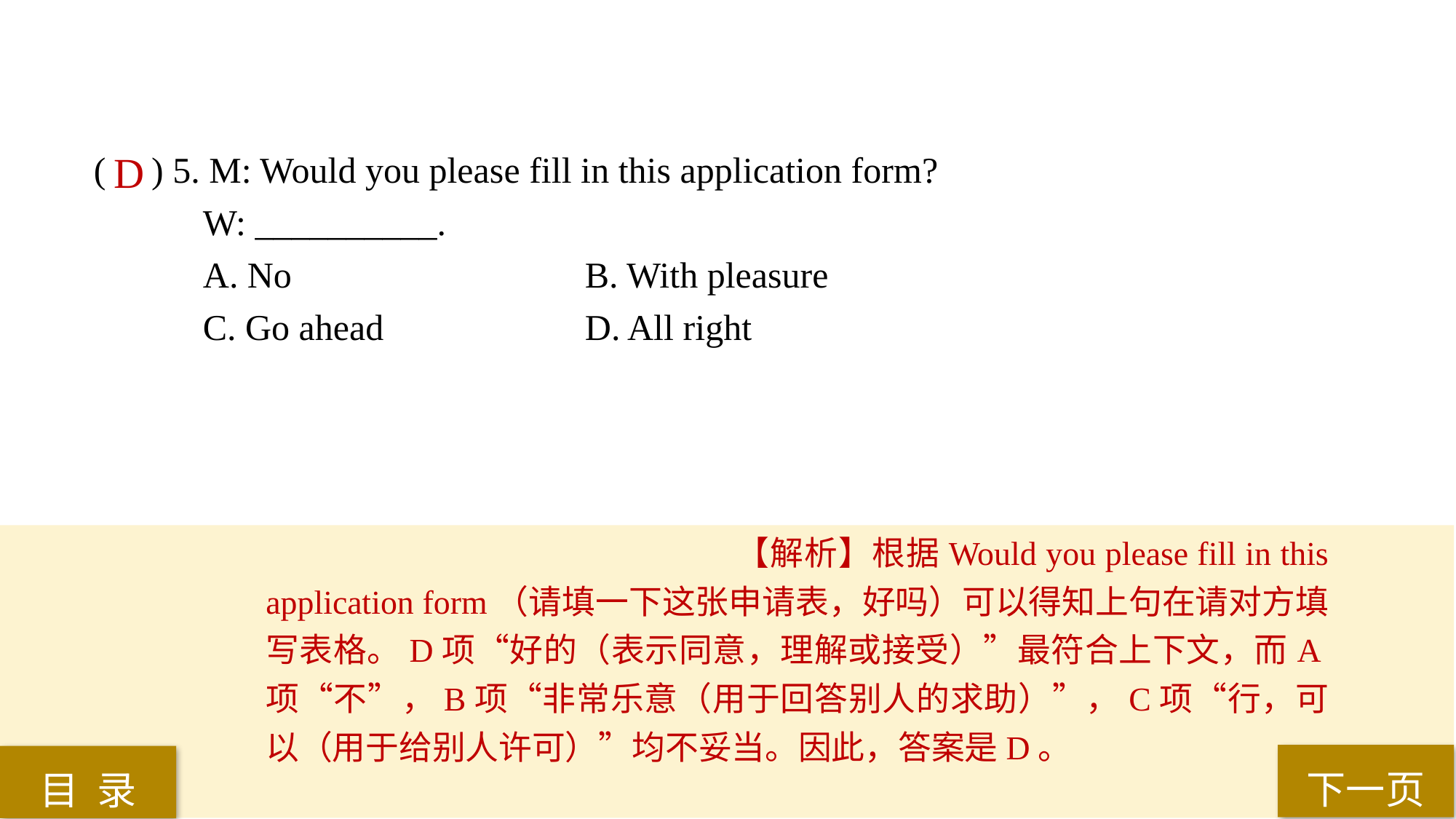

(     ) 5. M: Would you please fill in this application form?
W: __________.
A. No 			B. With pleasure
C. Go ahead 		D. All right
D
【解析】根据Would you please fill in this application form（请填一下这张申请表，好吗）可以得知上句在请对方填写表格。D项“好的（表示同意，理解或接受）”最符合上下文，而A项“不”，B项“非常乐意（用于回答别人的求助）”，C项“行，可以（用于给别人许可）”均不妥当。因此，答案是D。